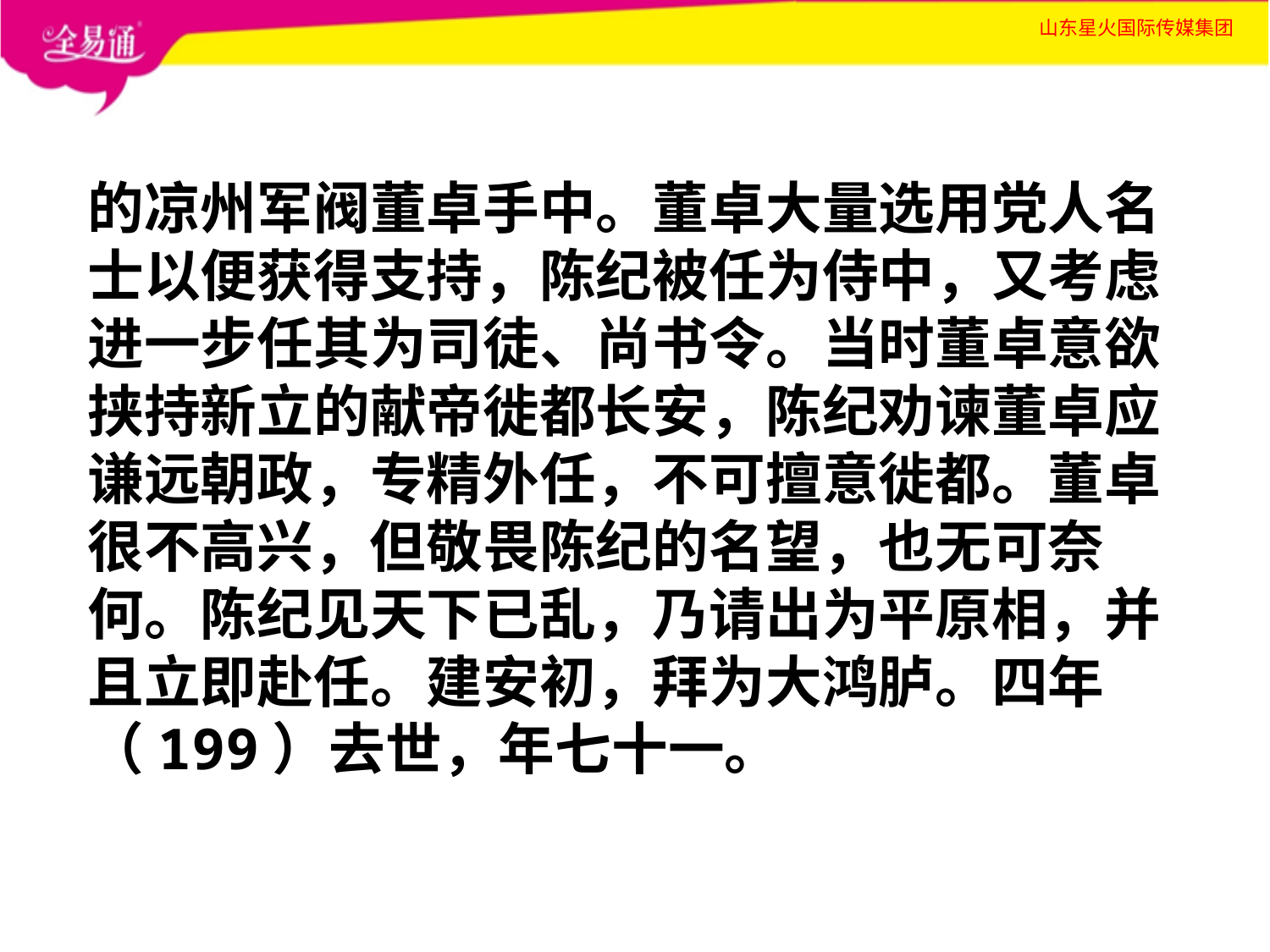

的凉州军阀董卓手中。董卓大量选用党人名士以便获得支持，陈纪被任为侍中，又考虑进一步任其为司徒、尚书令。当时董卓意欲挟持新立的献帝徙都长安，陈纪劝谏董卓应谦远朝政，专精外任，不可擅意徙都。董卓很不高兴，但敬畏陈纪的名望，也无可奈何。陈纪见天下已乱，乃请出为平原相，并且立即赴任。建安初，拜为大鸿胪。四年（199）去世，年七十一。